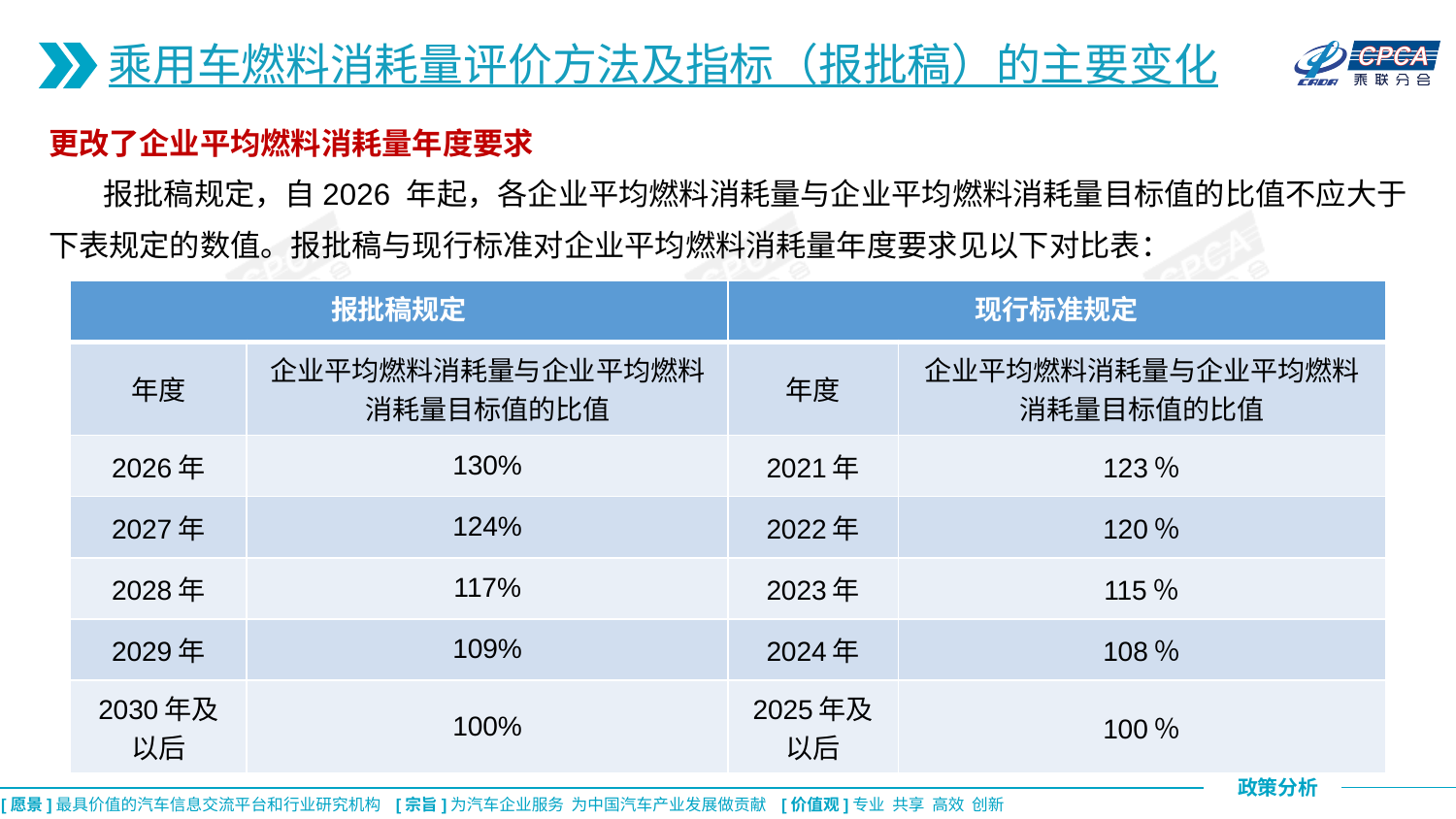

乘用车燃料消耗量评价方法及指标（报批稿）的主要变化
更改了企业平均燃料消耗量年度要求
       报批稿规定，自2026 年起，各企业平均燃料消耗量与企业平均燃料消耗量目标值的比值不应大于下表规定的数值。报批稿与现行标准对企业平均燃料消耗量年度要求见以下对比表：

| 报批稿规定 |  | 现行标准规定 |  |
| --- | --- | --- | --- |
| 年度 | 企业平均燃料消耗量与企业平均燃料消耗量目标值的比值 | 年度 | 企业平均燃料消耗量与企业平均燃料消耗量目标值的比值 |
| 2026年 | 130% | 2021年 | 123％ |
| 2027年 | 124% | 2022年 | 120％ |
| 2028年 | 117% | 2023年 | 115％ |
| 2029年 | 109% | 2024年 | 108％ |
| 2030年及 以后 | 100% | 2025年及以后 | 100％ |